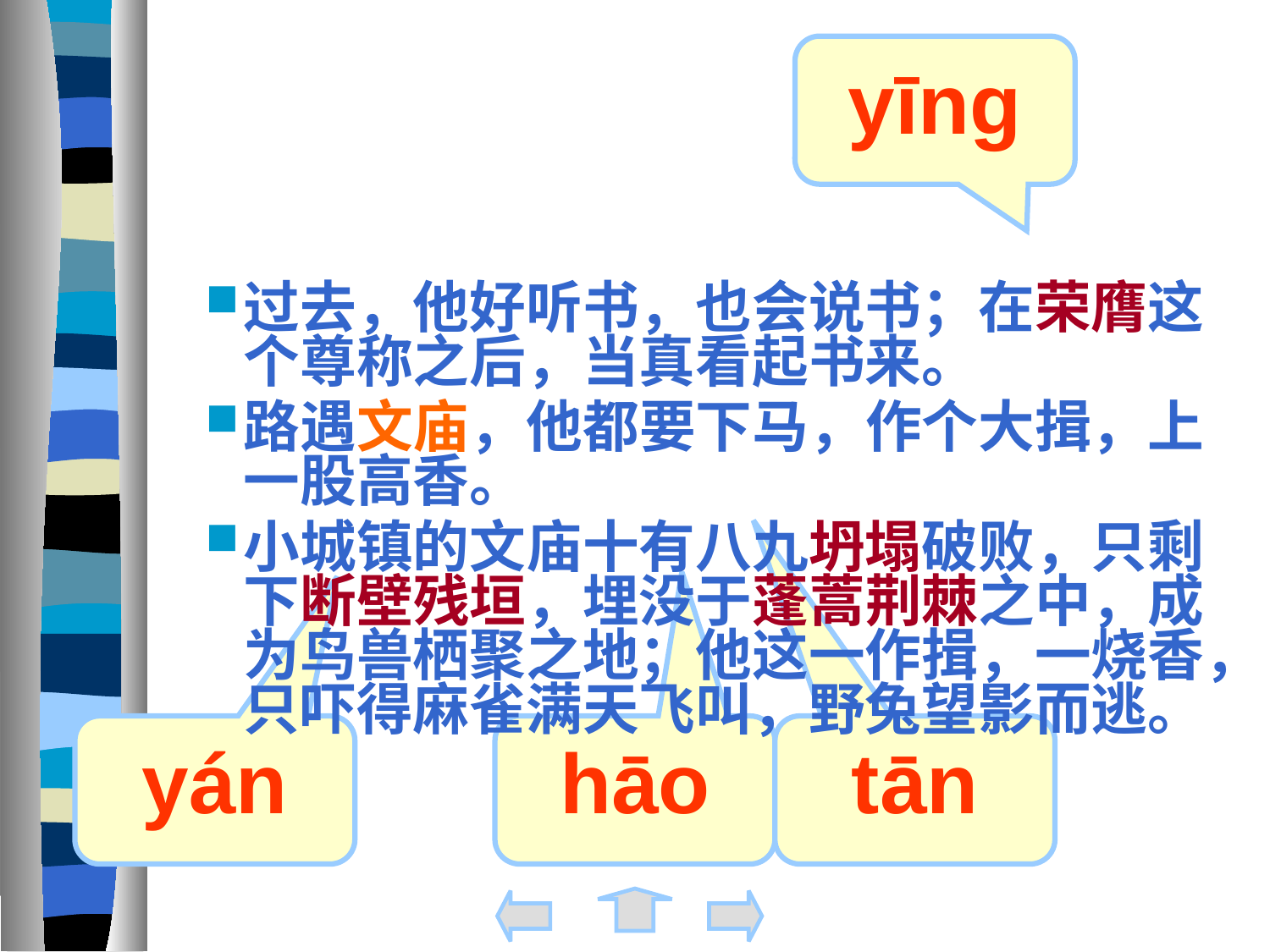

yīng
过去，他好听书，也会说书；在荣膺这个尊称之后，当真看起书来。
路遇文庙，他都要下马，作个大揖，上一股高香。
小城镇的文庙十有八九坍塌破败，只剩下断壁残垣，埋没于蓬蒿荆棘之中，成为鸟兽栖聚之地；他这一作揖，一烧香，只吓得麻雀满天飞叫，野兔望影而逃。
yán
hāo
tān